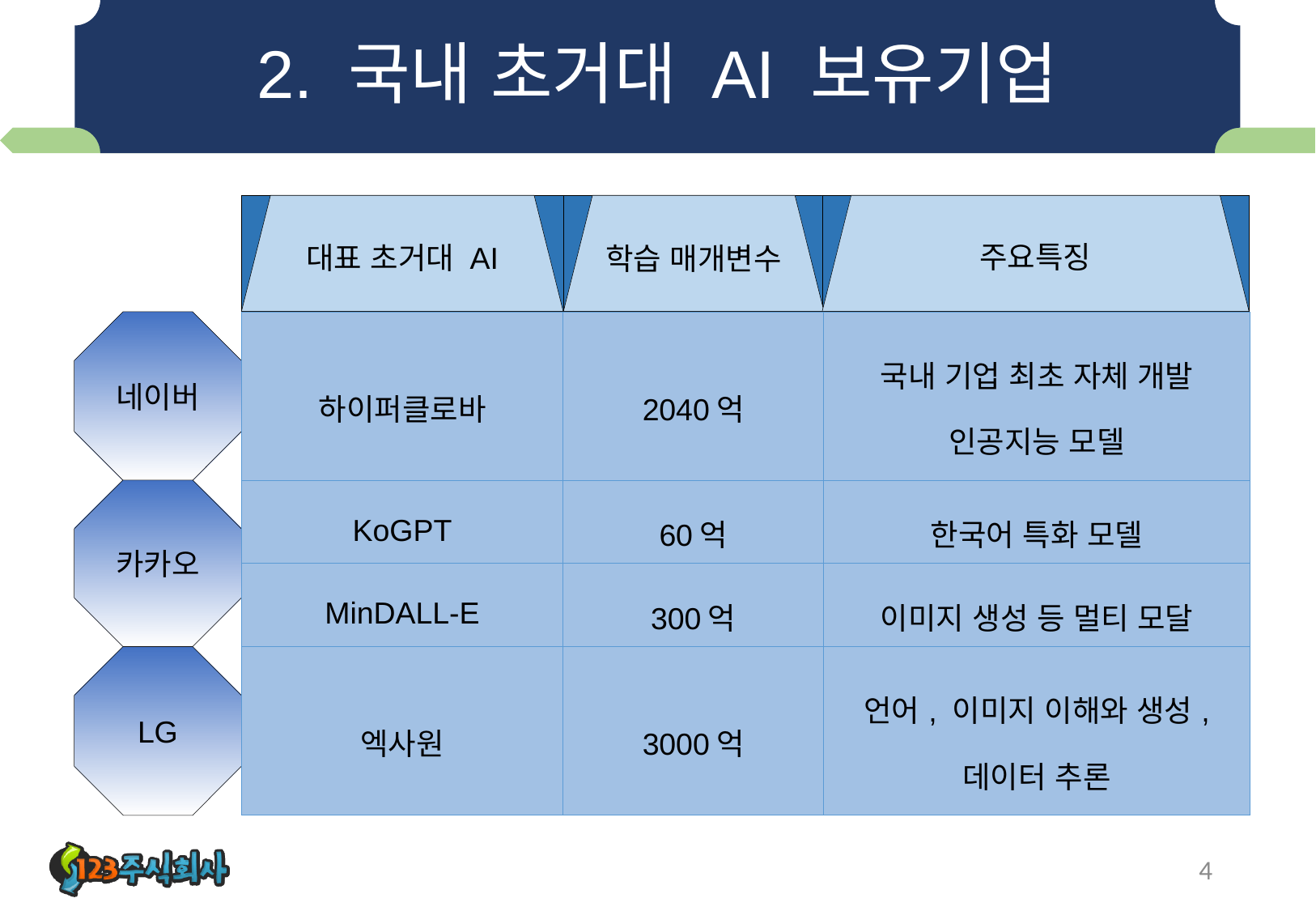

# 2. 국내 초거대 AI 보유기업

대표 초거대 AI

학습 매개변수

주요특징
네이버
| 하이퍼클로바 | 2040억 | 국내 기업 최초 자체 개발 인공지능 모델 |
| --- | --- | --- |
| KoGPT | 60억 | 한국어 특화 모델 |
| MinDALL-E | 300억 | 이미지 생성 등 멀티 모달 |
| 엑사원 | 3000억 | 언어, 이미지 이해와 생성, 데이터 추론 |
카카오
LG
4